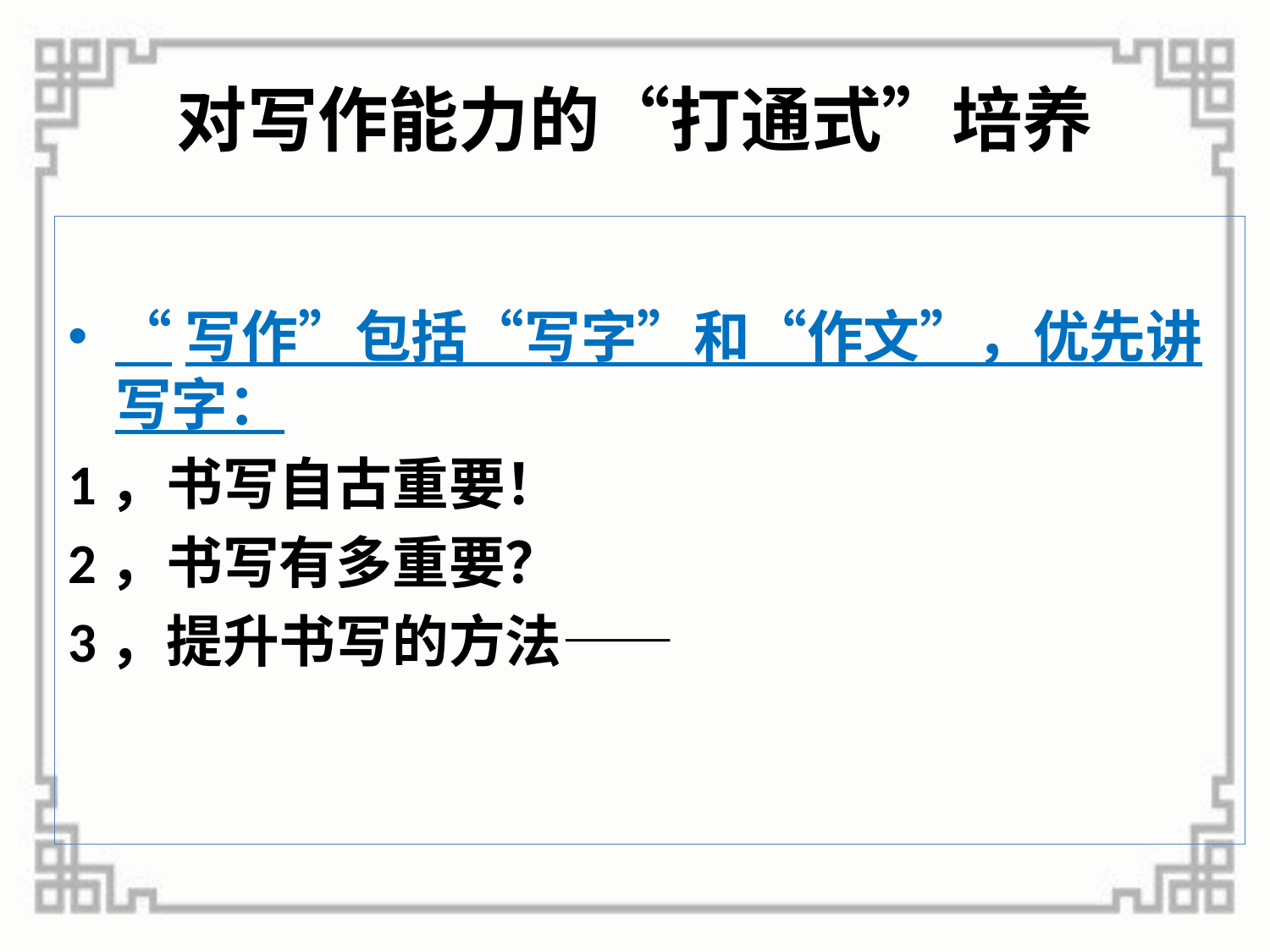

# 对写作能力的“打通式”培养

“写作”包括“写字”和“作文”，优先讲写字：
1，书写自古重要！
2，书写有多重要？
3，提升书写的方法——